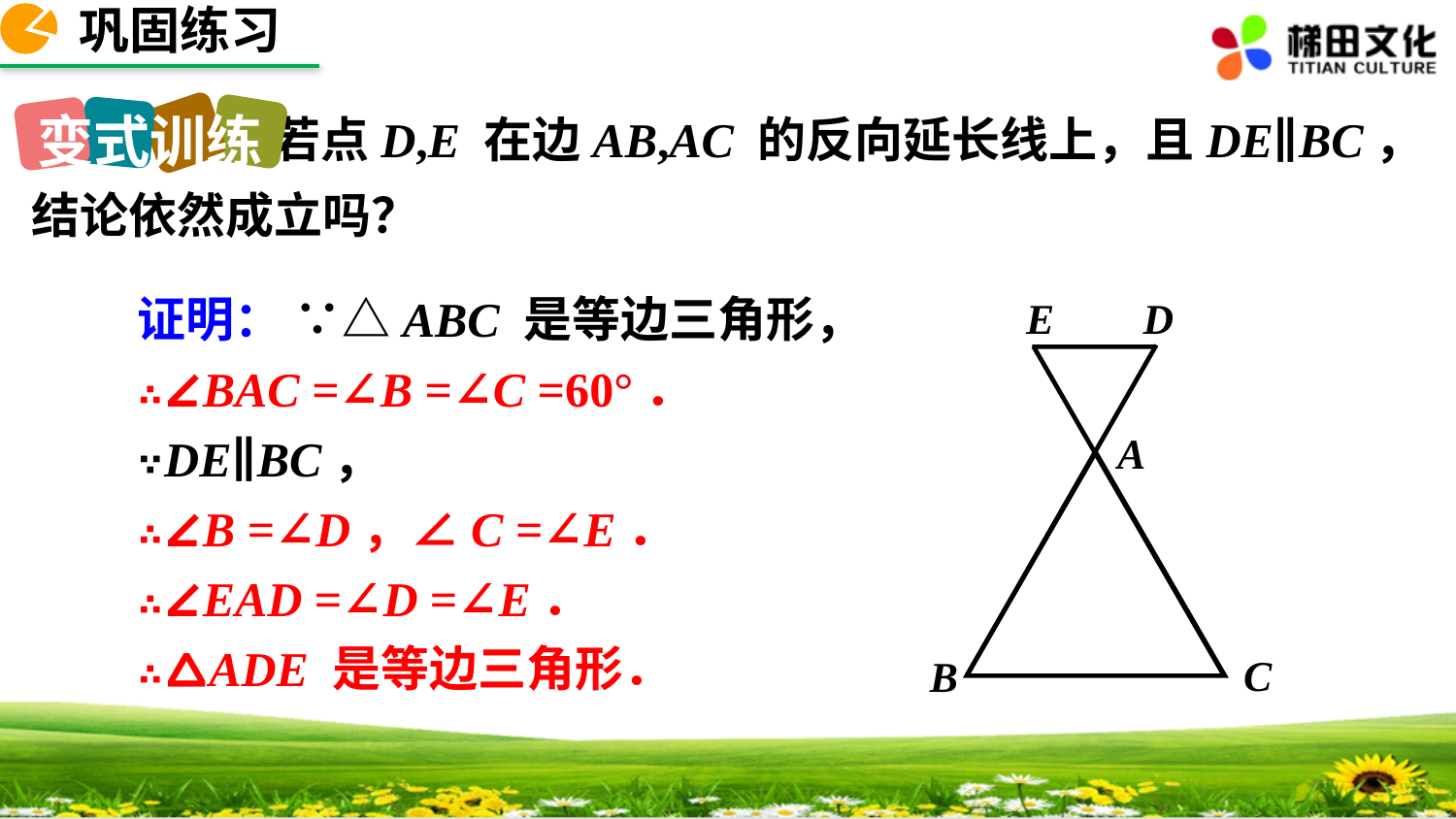

巩固练习

变式训练

                     若点D,E 在边AB,AC 的反向延长线上，且DE∥BC，结论依然成立吗？
证明： ∵△ABC 是等边三角形，
∴∠BAC =∠B =∠C =60°．
∵DE∥BC，
∴∠B =∠D，∠C =∠E．
∴∠EAD =∠D =∠E．
∴△ADE 是等边三角形．
E
D

A

C
B